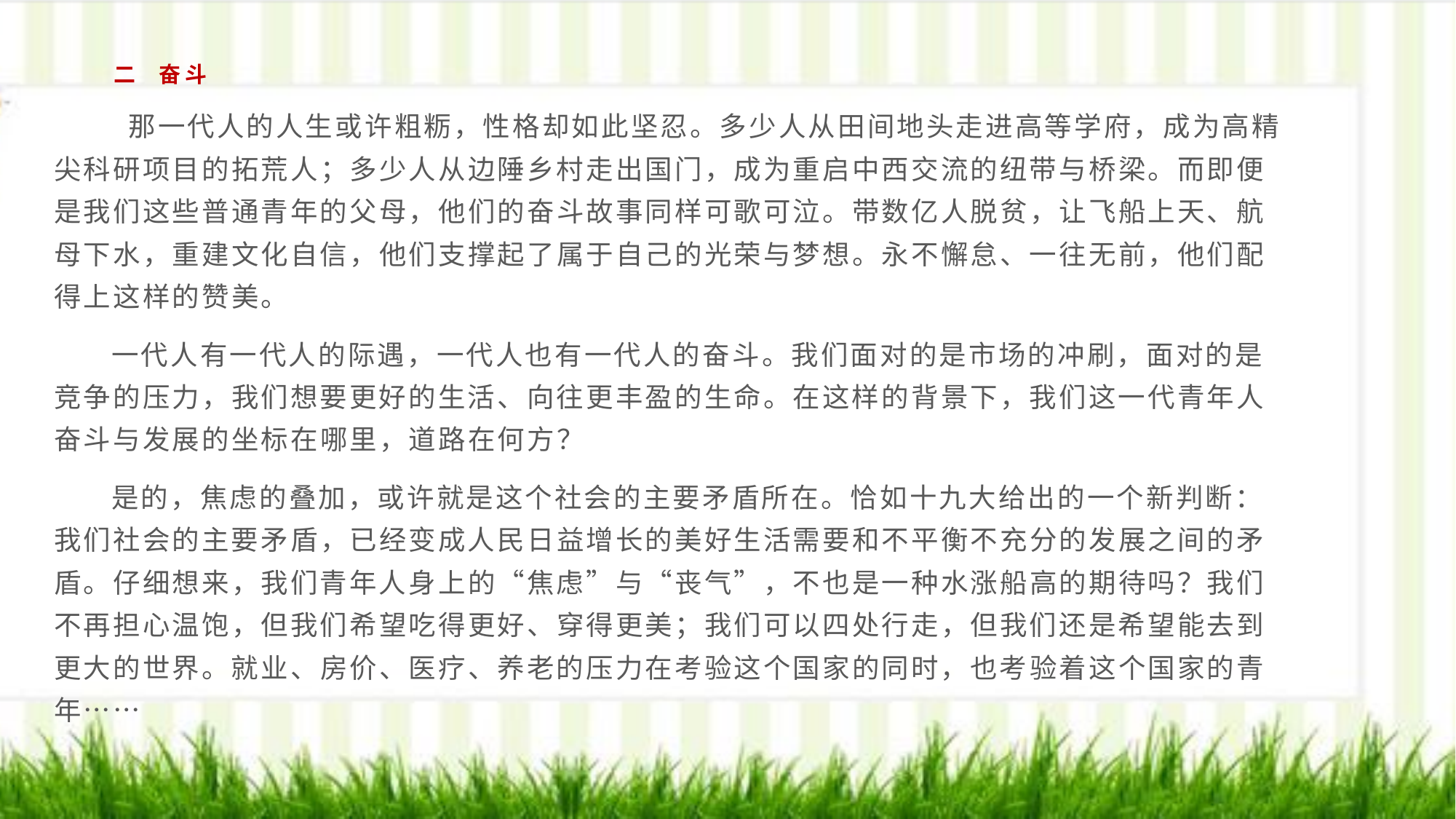

# 二  奋斗
        那一代人的人生或许粗粝，性格却如此坚忍。多少人从田间地头走进高等学府，成为高精尖科研项目的拓荒人；多少人从边陲乡村走出国门，成为重启中西交流的纽带与桥梁。而即便是我们这些普通青年的父母，他们的奋斗故事同样可歌可泣。带数亿人脱贫，让飞船上天、航母下水，重建文化自信，他们支撑起了属于自己的光荣与梦想。永不懈怠、一往无前，他们配得上这样的赞美。
      一代人有一代人的际遇，一代人也有一代人的奋斗。我们面对的是市场的冲刷，面对的是竞争的压力，我们想要更好的生活、向往更丰盈的生命。在这样的背景下，我们这一代青年人奋斗与发展的坐标在哪里，道路在何方？
      是的，焦虑的叠加，或许就是这个社会的主要矛盾所在。恰如十九大给出的一个新判断：我们社会的主要矛盾，已经变成人民日益增长的美好生活需要和不平衡不充分的发展之间的矛盾。仔细想来，我们青年人身上的“焦虑”与“丧气”，不也是一种水涨船高的期待吗？我们不再担心温饱，但我们希望吃得更好、穿得更美；我们可以四处行走，但我们还是希望能去到更大的世界。就业、房价、医疗、养老的压力在考验这个国家的同时，也考验着这个国家的青年……